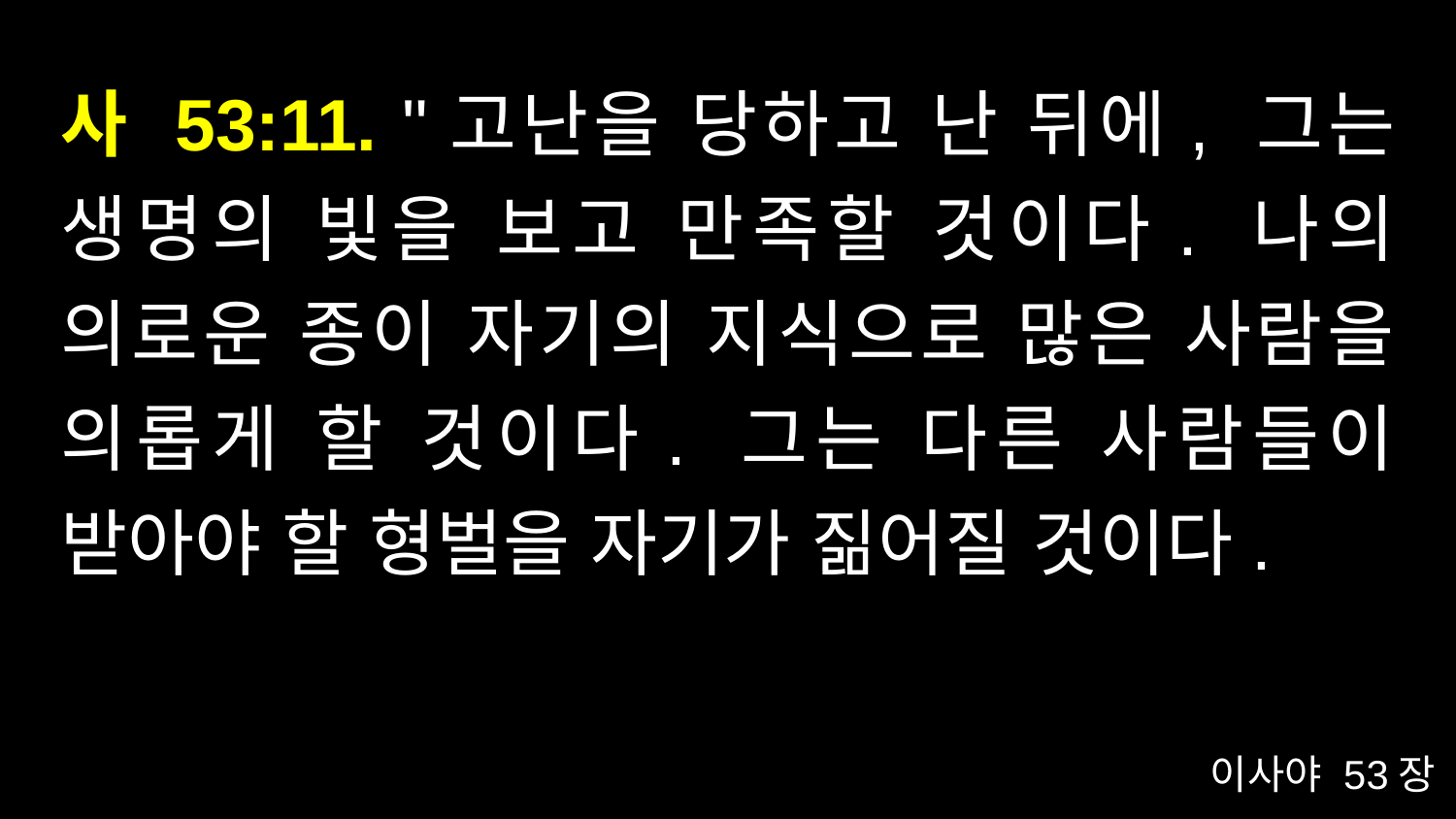

# 사 53:11. "고난을 당하고 난 뒤에, 그는 생명의 빛을 보고 만족할 것이다. 나의 의로운 종이 자기의 지식으로 많은 사람을 의롭게 할 것이다. 그는 다른 사람들이 받아야 할 형벌을 자기가 짊어질 것이다.
이사야 53장